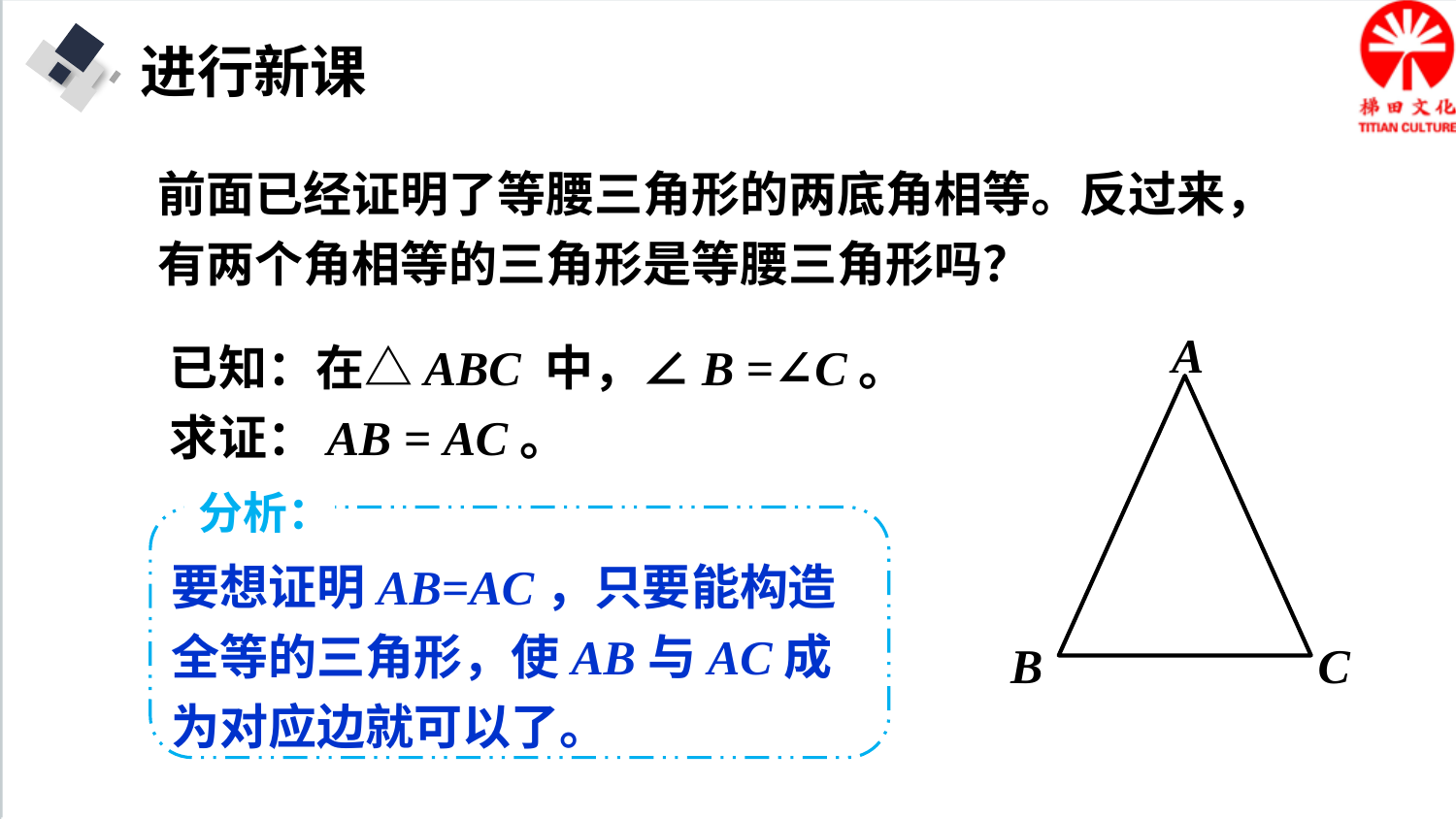

进行新课
前面已经证明了等腰三角形的两底角相等。反过来，有两个角相等的三角形是等腰三角形吗？
A

C
B
已知：在△ABC 中，∠B =∠C。
求证：AB = AC。
分析：

要想证明AB=AC，只要能构造全等的三角形，使AB与AC成为对应边就可以了。